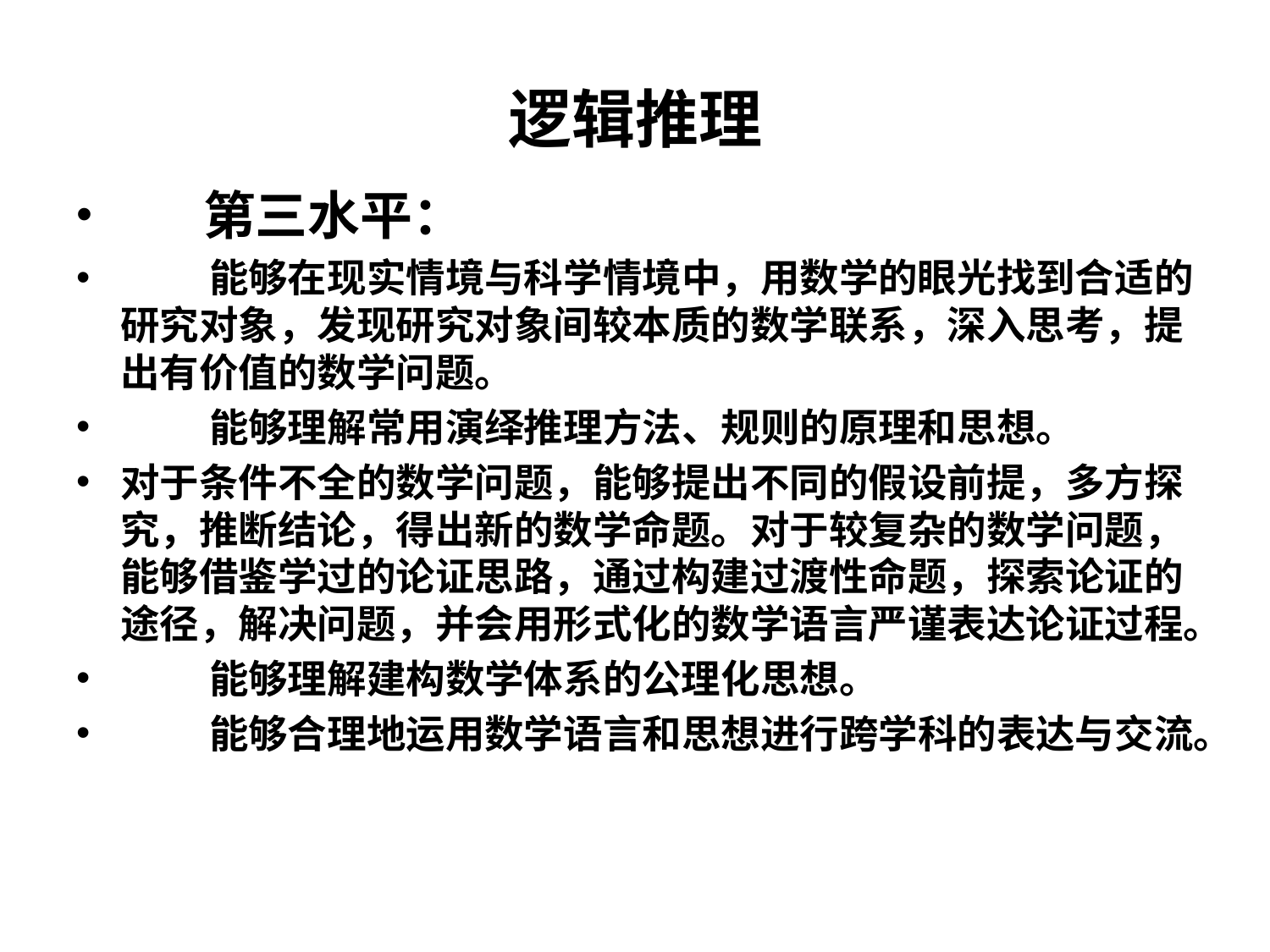

# 逻辑推理
       第三水平：
         能够在现实情境与科学情境中，用数学的眼光找到合适的研究对象，发现研究对象间较本质的数学联系，深入思考，提出有价值的数学问题。
         能够理解常用演绎推理方法、规则的原理和思想。
对于条件不全的数学问题，能够提出不同的假设前提，多方探究，推断结论，得出新的数学命题。对于较复杂的数学问题，能够借鉴学过的论证思路，通过构建过渡性命题，探索论证的途径，解决问题，并会用形式化的数学语言严谨表达论证过程。
         能够理解建构数学体系的公理化思想。
         能够合理地运用数学语言和思想进行跨学科的表达与交流。